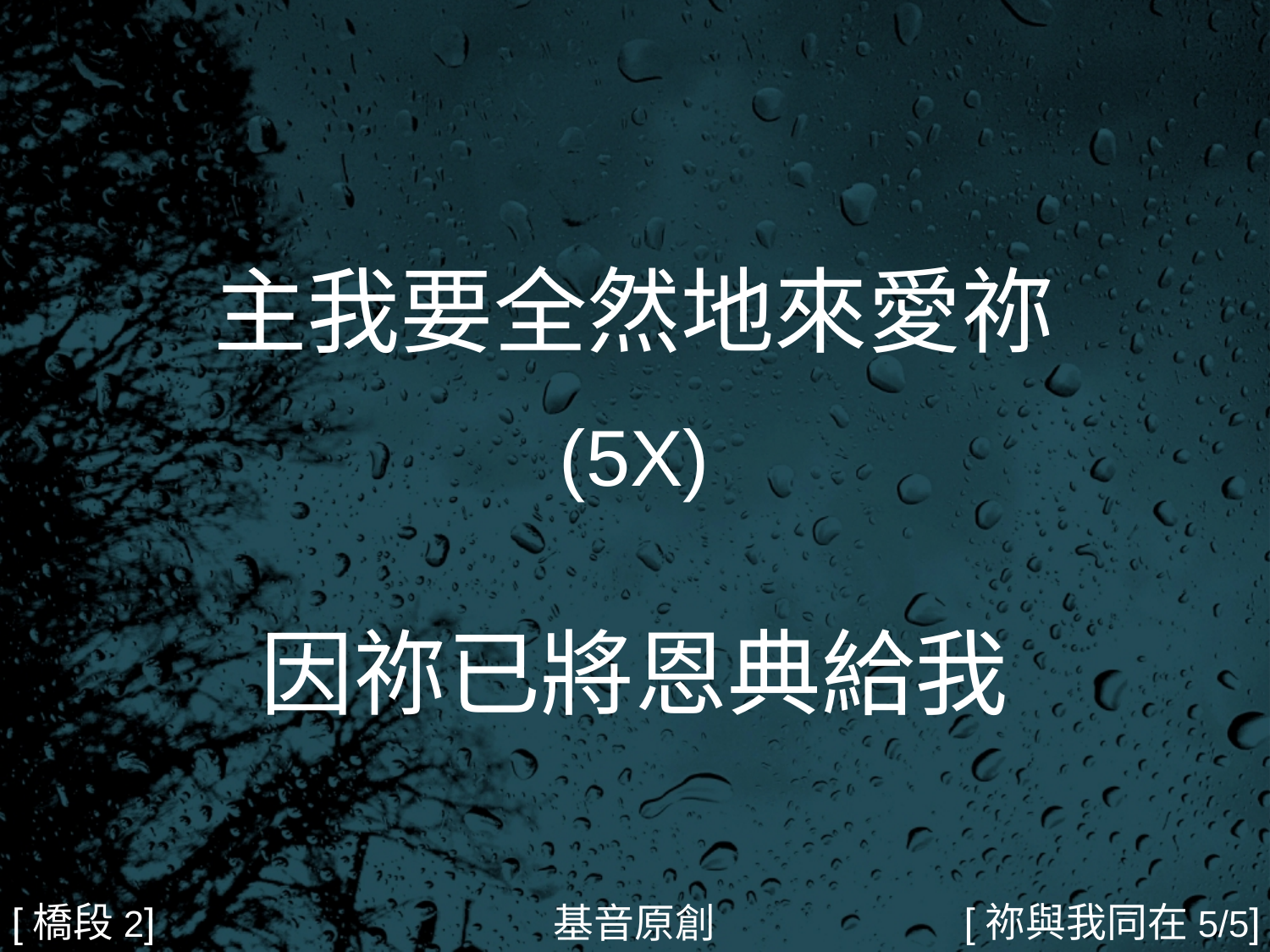

主我要全然地來愛祢

(5X)

因祢已將恩典給我

#

[橋段2]
[祢與我同在5/5]
基音原創